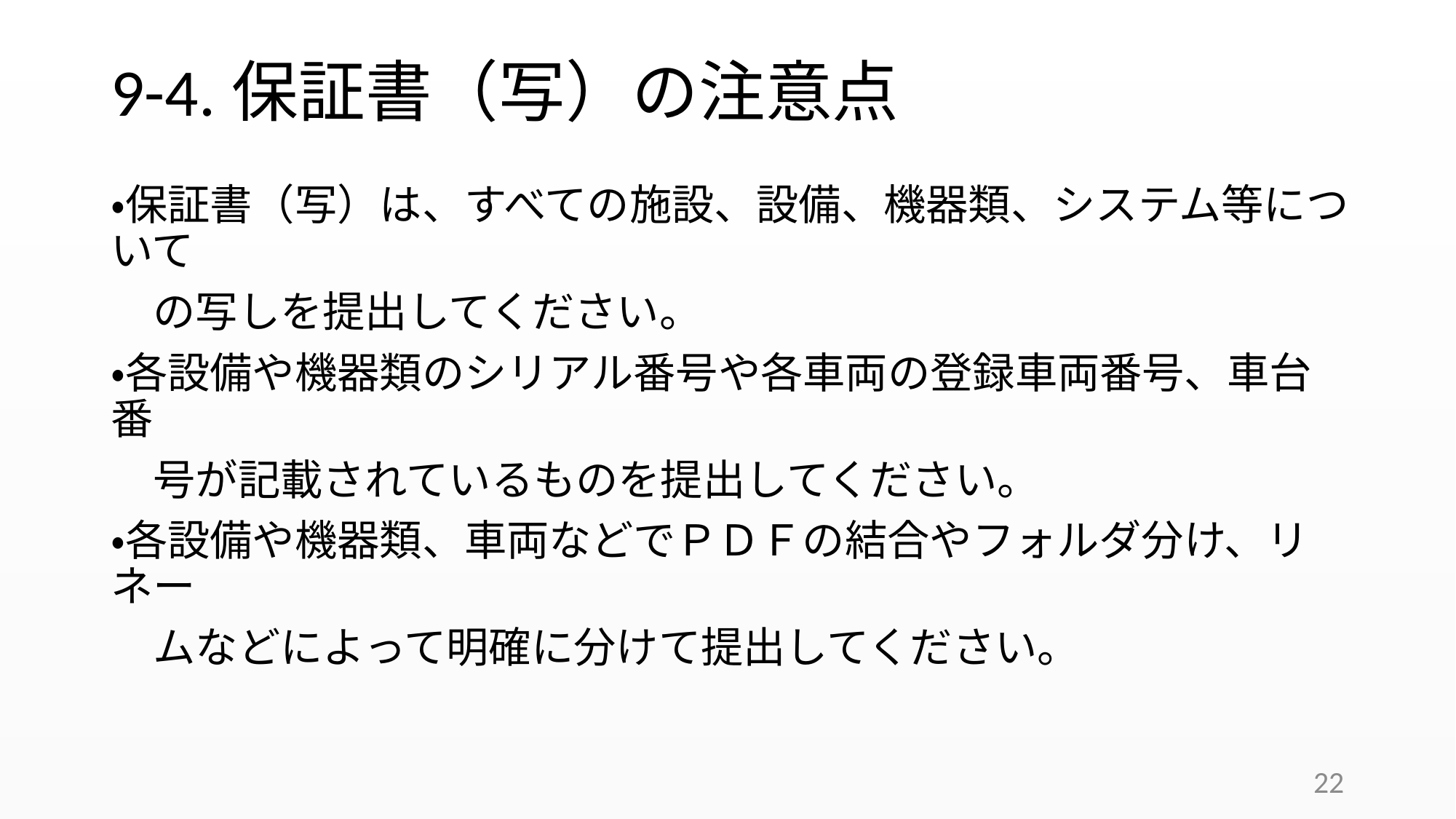

# 9-4.保証書（写）の注意点
・保証書（写）は、すべての施設、設備、機器類、システム等について
　の写しを提出してください。
・各設備や機器類のシリアル番号や各車両の登録車両番号、車台番
　号が記載されているものを提出してください。
・各設備や機器類、車両などでＰＤＦの結合やフォルダ分け、リネー
　ムなどによって明確に分けて提出してください。
22